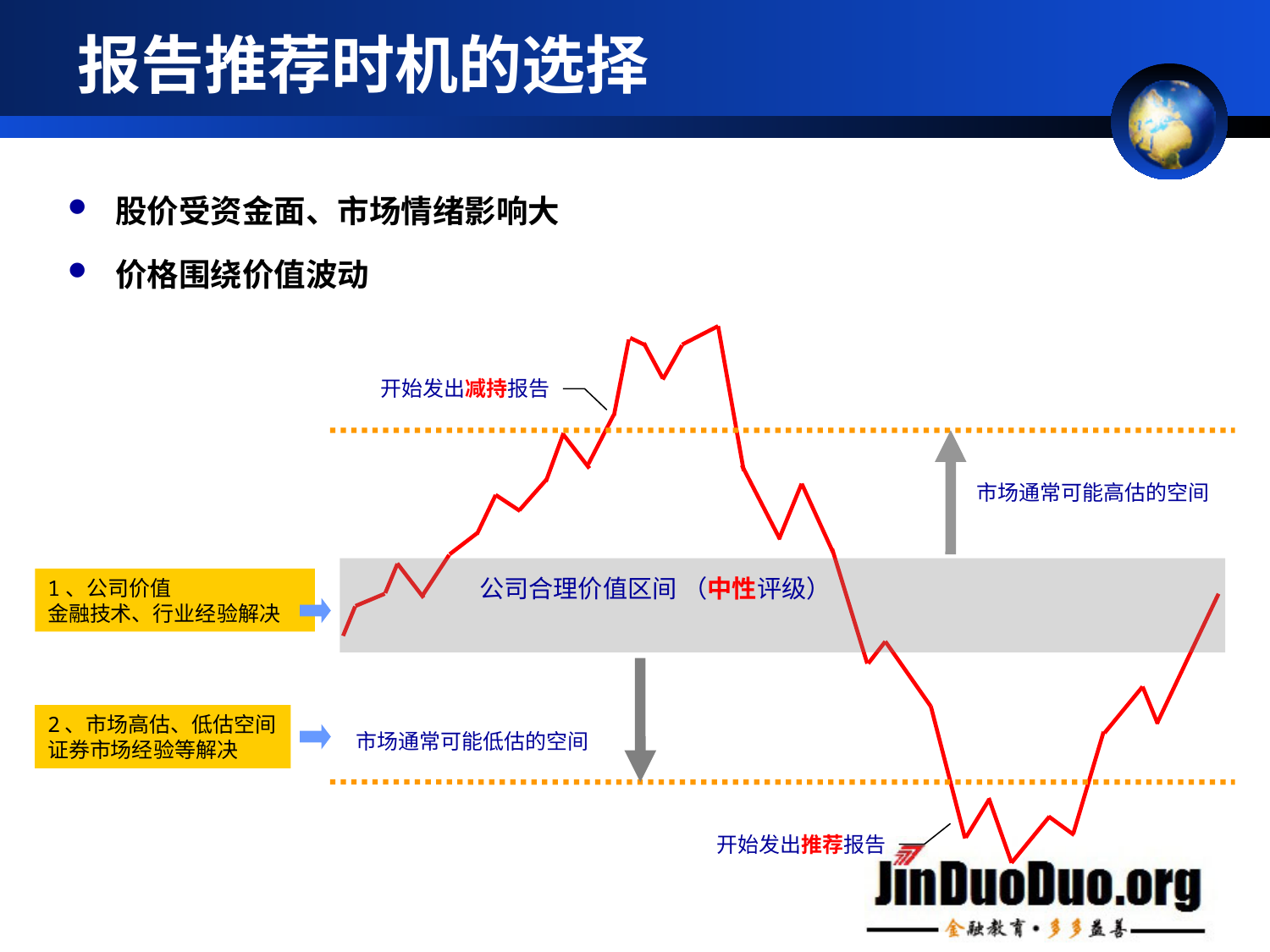

# 报告推荐时机的选择
股价受资金面、市场情绪影响大
价格围绕价值波动

开始发出减持报告

市场通常可能高估的空间

市场通常可能低估的空间
开始发出推荐报告
                      公司合理价值区间 （中性评级）
1、公司价值
金融技术、行业经验解决

2、市场高估、低估空间
证券市场经验等解决